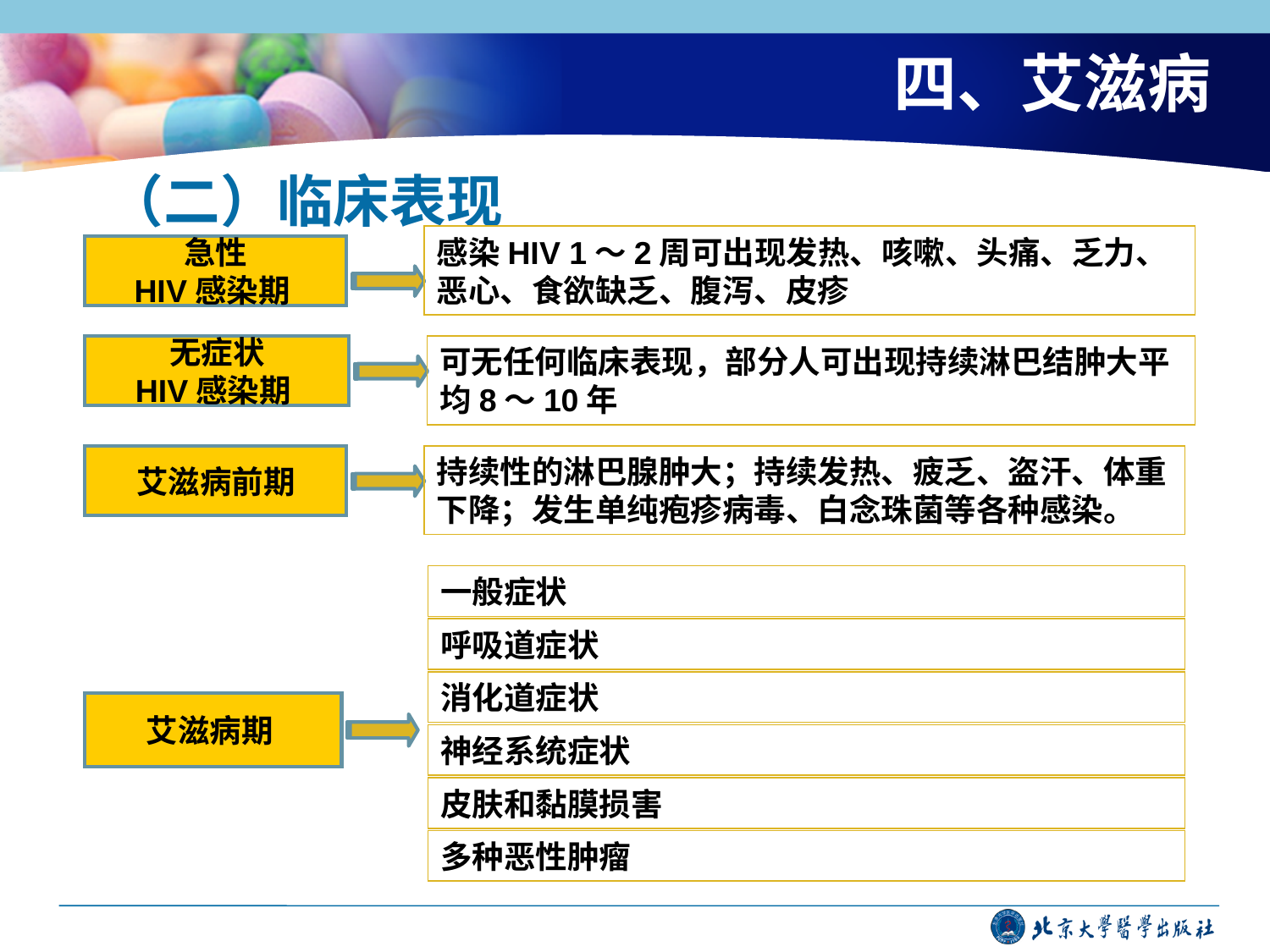

# 四、艾滋病
（二）临床表现

感染HIV 1～2周可出现发热、咳嗽、头痛、乏力、恶心、食欲缺乏、腹泻、皮疹
急性
HIV感染期

无症状
HIV感染期
可无任何临床表现，部分人可出现持续淋巴结肿大平均8～10年

艾滋病前期
持续性的淋巴腺肿大；持续发热、疲乏、盗汗、体重下降；发生单纯疱疹病毒、白念珠菌等各种感染。

一般症状
呼吸道症状
消化道症状
艾滋病期

神经系统症状
皮肤和黏膜损害
多种恶性肿瘤